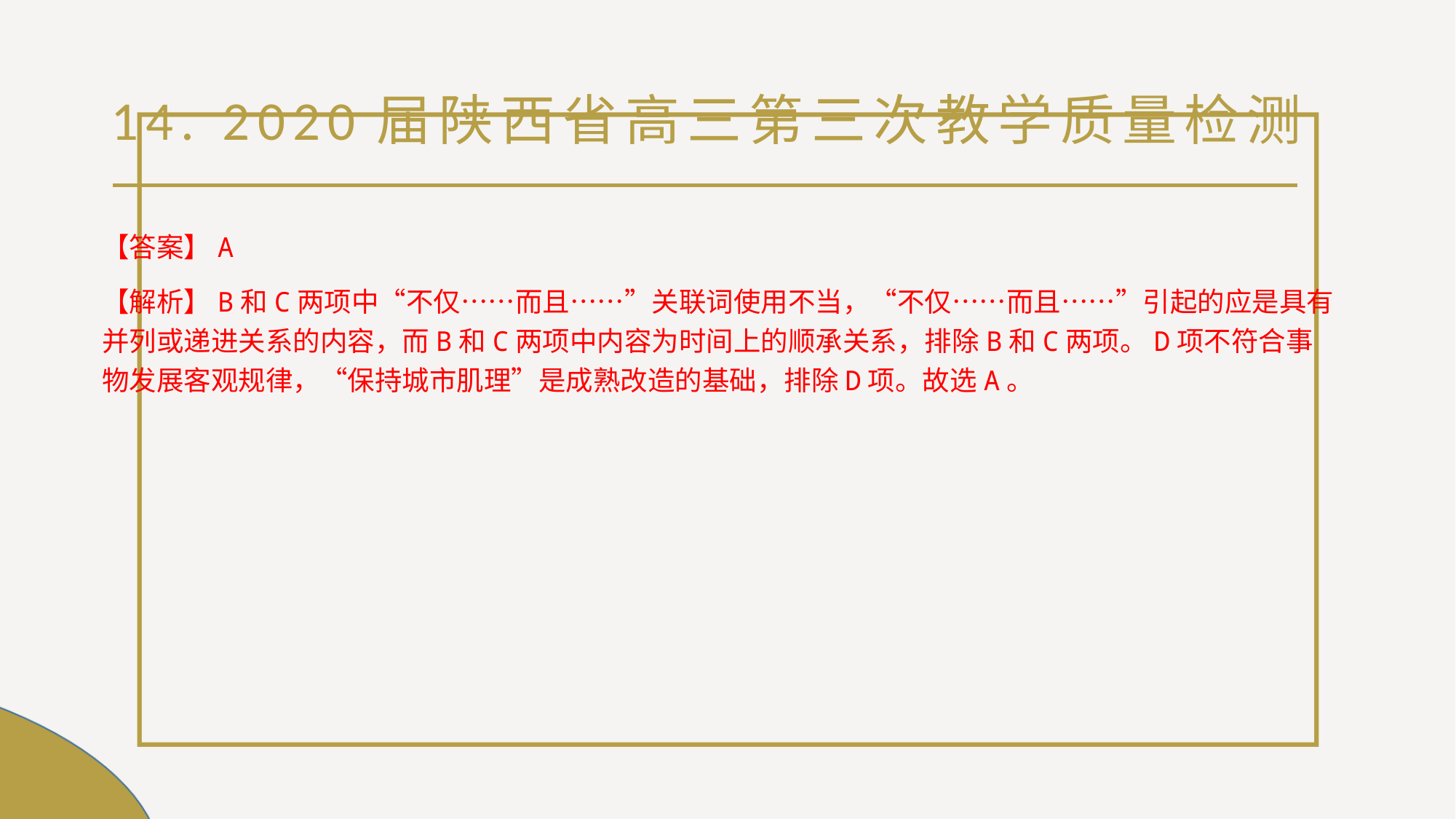

# 14. 2020届陕西省高三第三次教学质量检测
【答案】A
【解析】B和C两项中“不仅……而且……”关联词使用不当，“不仅……而且……”引起的应是具有并列或递进关系的内容，而B和C两项中内容为时间上的顺承关系，排除B和C两项。D项不符合事物发展客观规律，“保持城市肌理”是成熟改造的基础，排除D项。故选A。